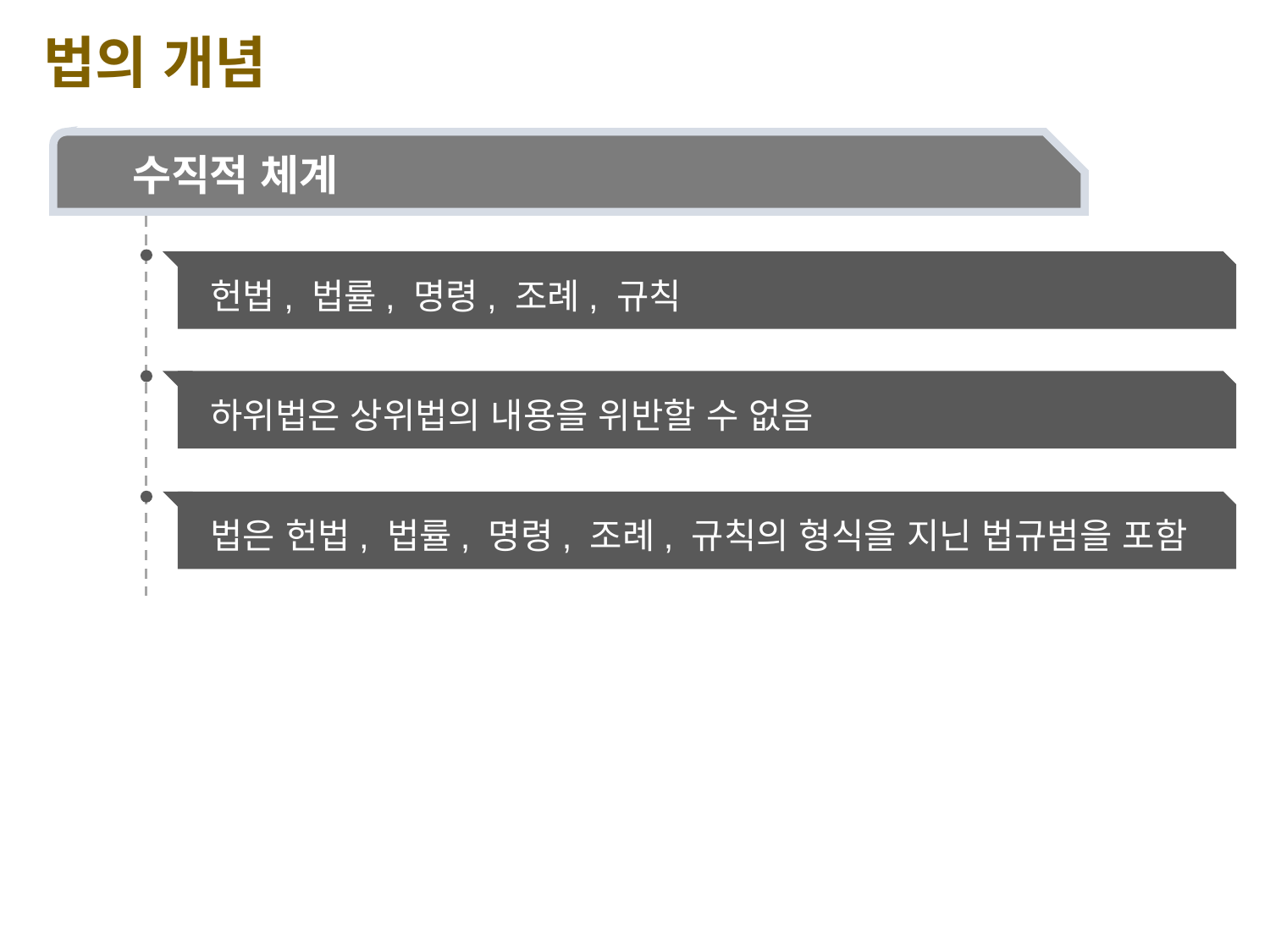

법의 개념
수직적 체계

 헌법, 법률, 명령, 조례, 규칙

 하위법은 상위법의 내용을 위반할 수 없음

 법은 헌법, 법률, 명령, 조례, 규칙의 형식을 지닌 법규범을 포함